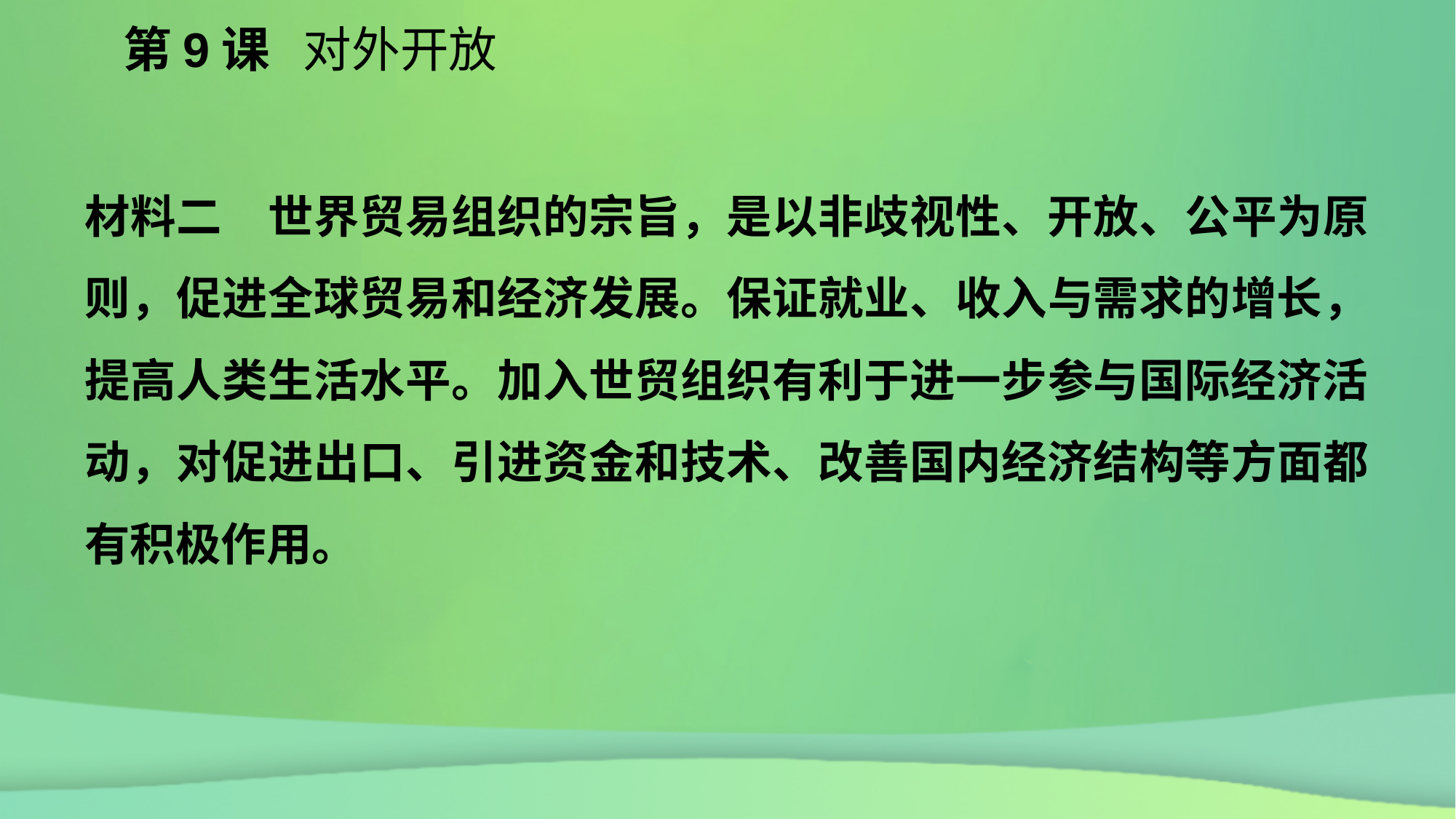

第9课   对外开放
材料二　世界贸易组织的宗旨，是以非歧视性、开放、公平为原则，促进全球贸易和经济发展。保证就业、收入与需求的增长，提高人类生活水平。加入世贸组织有利于进一步参与国际经济活动，对促进出口、引进资金和技术、改善国内经济结构等方面都有积极作用。